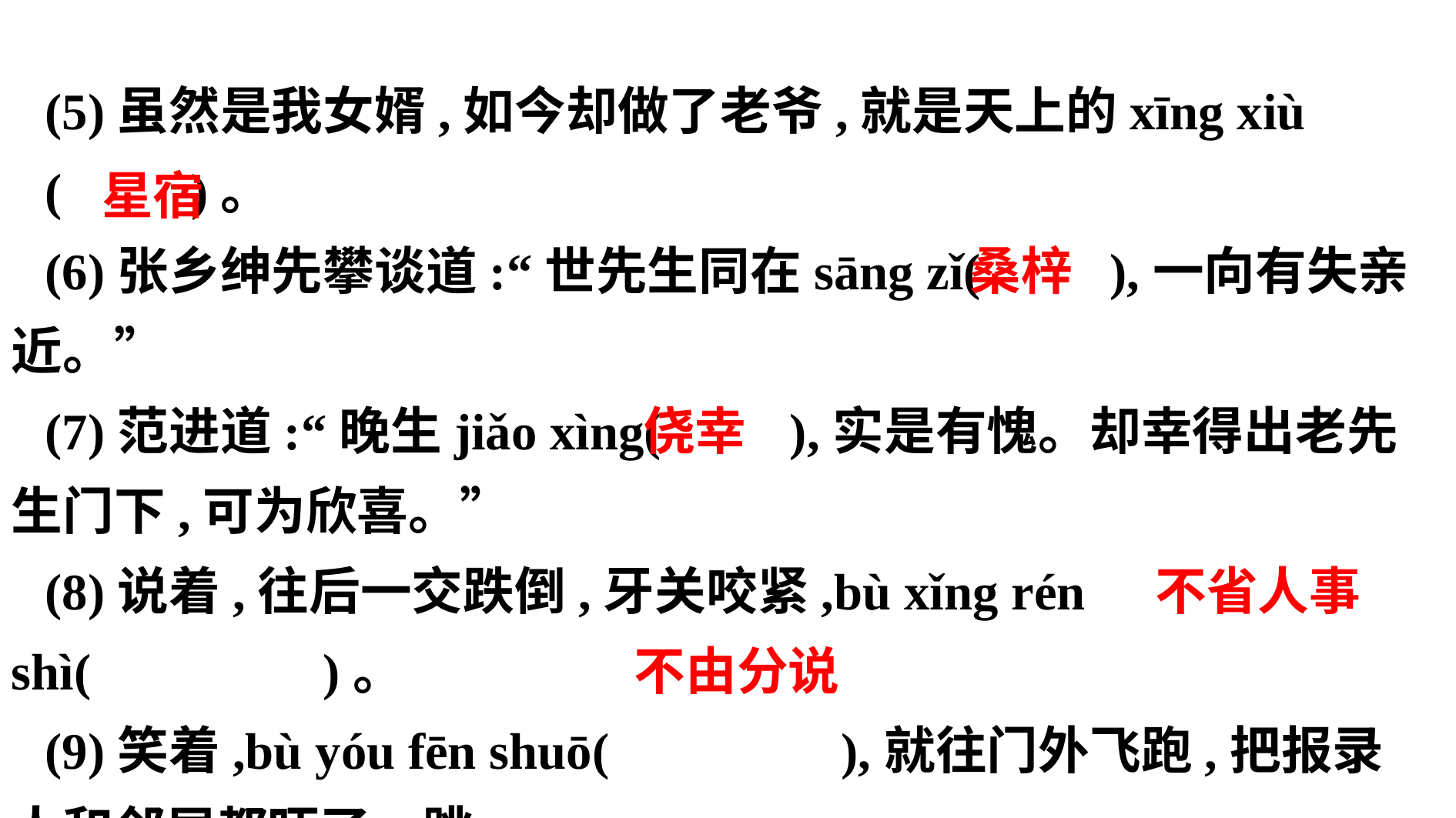

(5)虽然是我女婿,如今却做了老爷,就是天上的xīng xiù
(          )。
(6)张乡绅先攀谈道:“世先生同在sāng zǐ(          ),一向有失亲近。”
(7)范进道:“晚生jiǎo xìng(          ),实是有愧。却幸得出老先生门下,可为欣喜。”
(8)说着,往后一交跌倒,牙关咬紧,bù xǐng rén shì(                  )。
(9)笑着,bù yóu fēn shuō(                  ),就往门外飞跑,把报录人和邻居都吓了一跳。
 星宿
 桑梓
 侥幸
 不省人事
 不由分说